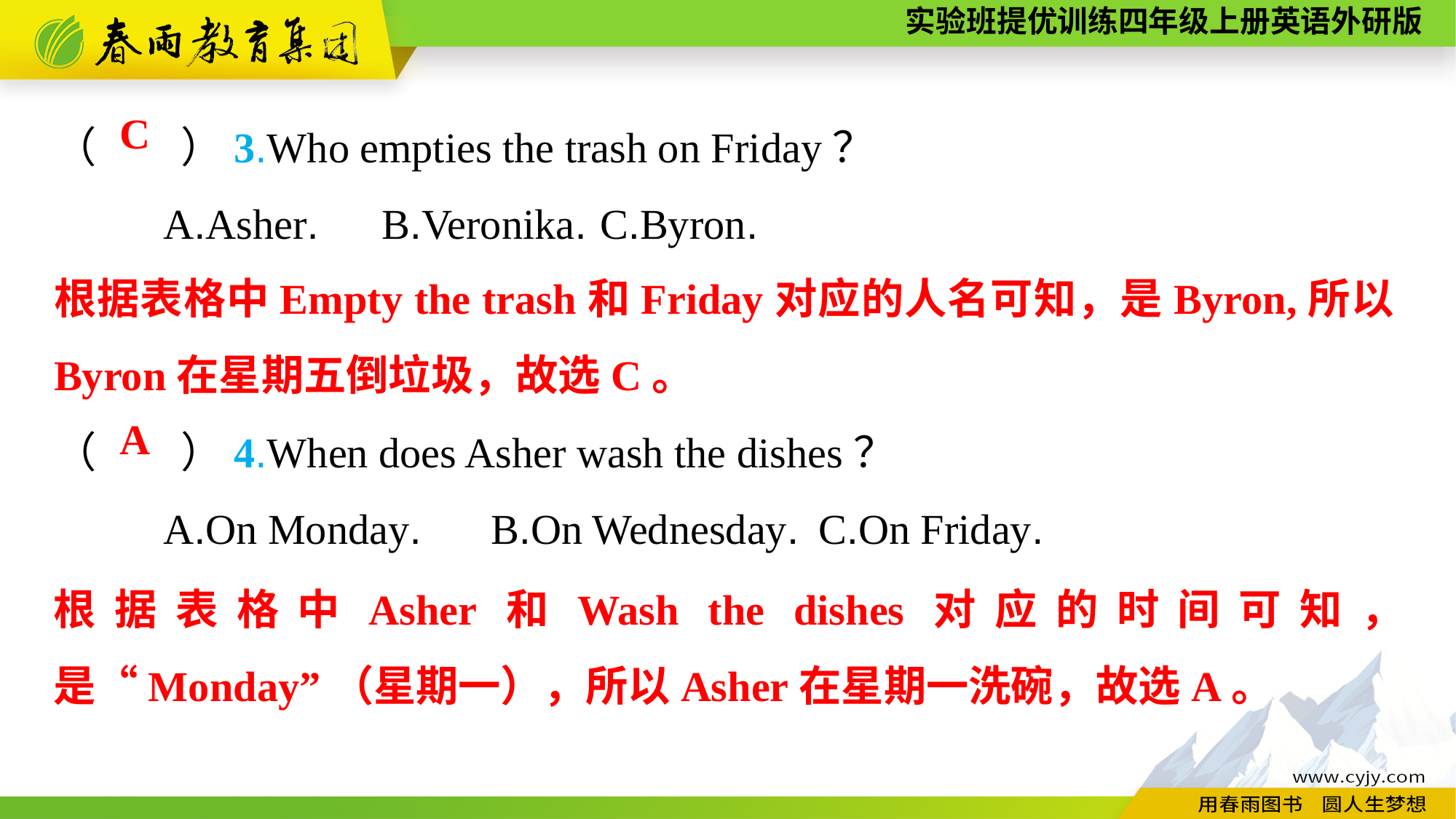

（　　）3.Who empties the trash on Friday？
	A.Asher.	B.Veronika.	C.Byron.

（　　）4.When does Asher wash the dishes？
	A.On Monday.	B.On Wednesday.	C.On Friday.
C
根据表格中Empty the trash和Friday对应的人名可知，是Byron,所以Byron在星期五倒垃圾，故选C。
A
根据表格中Asher和Wash the dishes对应的时间可知，是“Monday”（星期一），所以Asher在星期一洗碗，故选A。